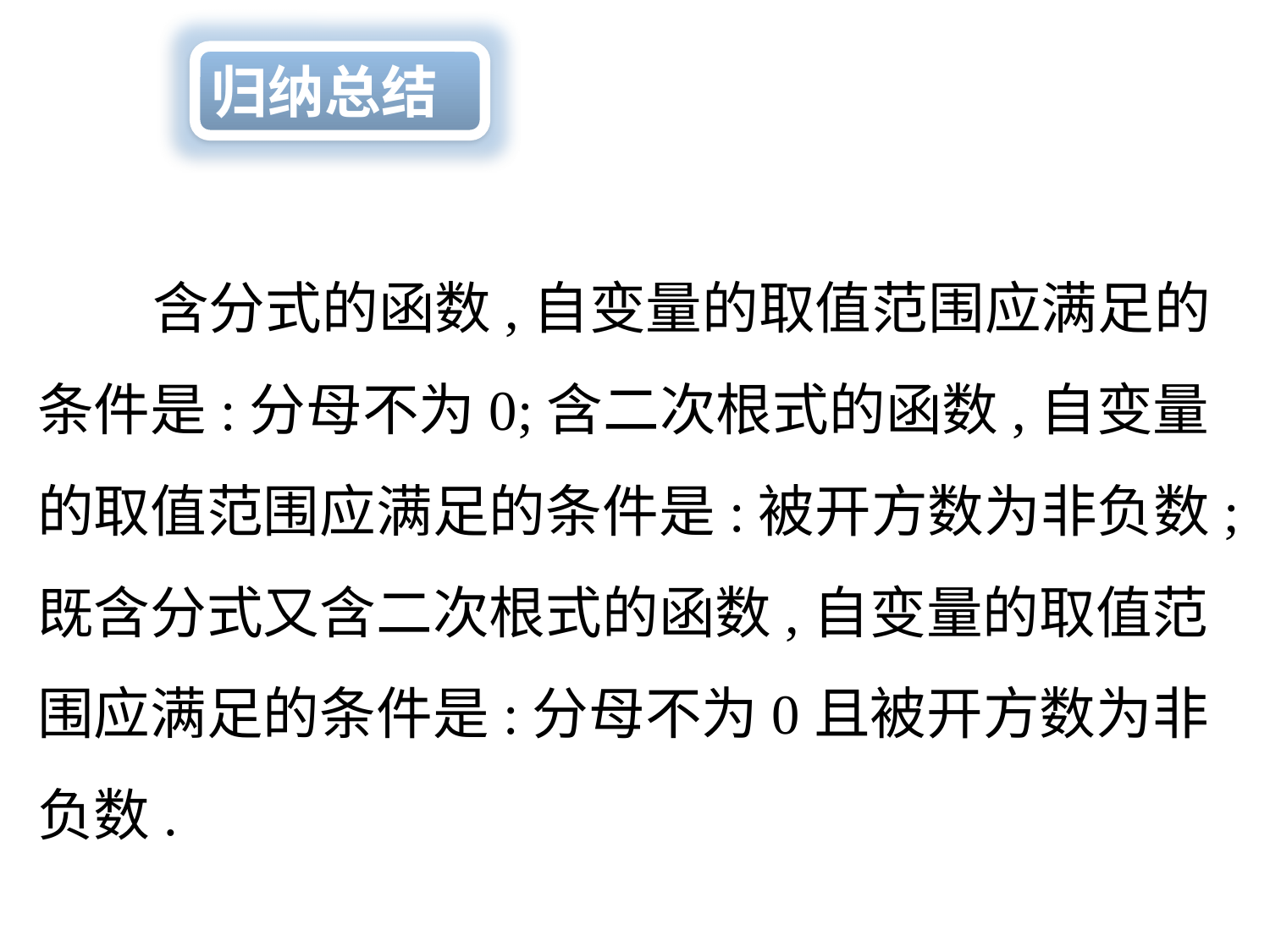

归纳总结
        含分式的函数,自变量的取值范围应满足的条件是:分母不为0;含二次根式的函数,自变量的取值范围应满足的条件是:被开方数为非负数;既含分式又含二次根式的函数,自变量的取值范围应满足的条件是:分母不为0且被开方数为非负数.